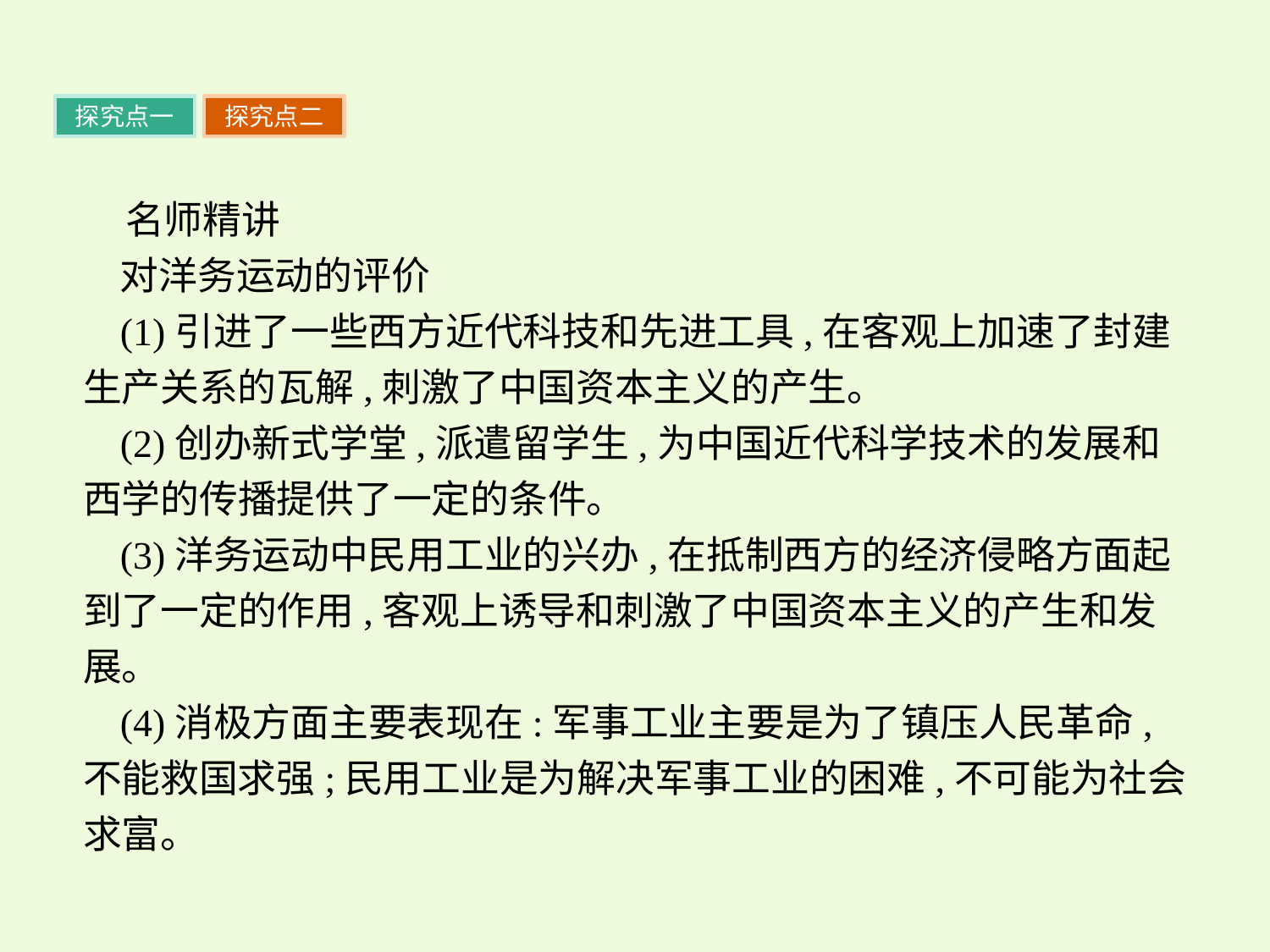

探究点一
探究点二
名师精讲
对洋务运动的评价
(1)引进了一些西方近代科技和先进工具,在客观上加速了封建生产关系的瓦解,刺激了中国资本主义的产生。
(2)创办新式学堂,派遣留学生,为中国近代科学技术的发展和西学的传播提供了一定的条件。
(3)洋务运动中民用工业的兴办,在抵制西方的经济侵略方面起到了一定的作用,客观上诱导和刺激了中国资本主义的产生和发展。
(4)消极方面主要表现在:军事工业主要是为了镇压人民革命,不能救国求强;民用工业是为解决军事工业的困难,不可能为社会求富。